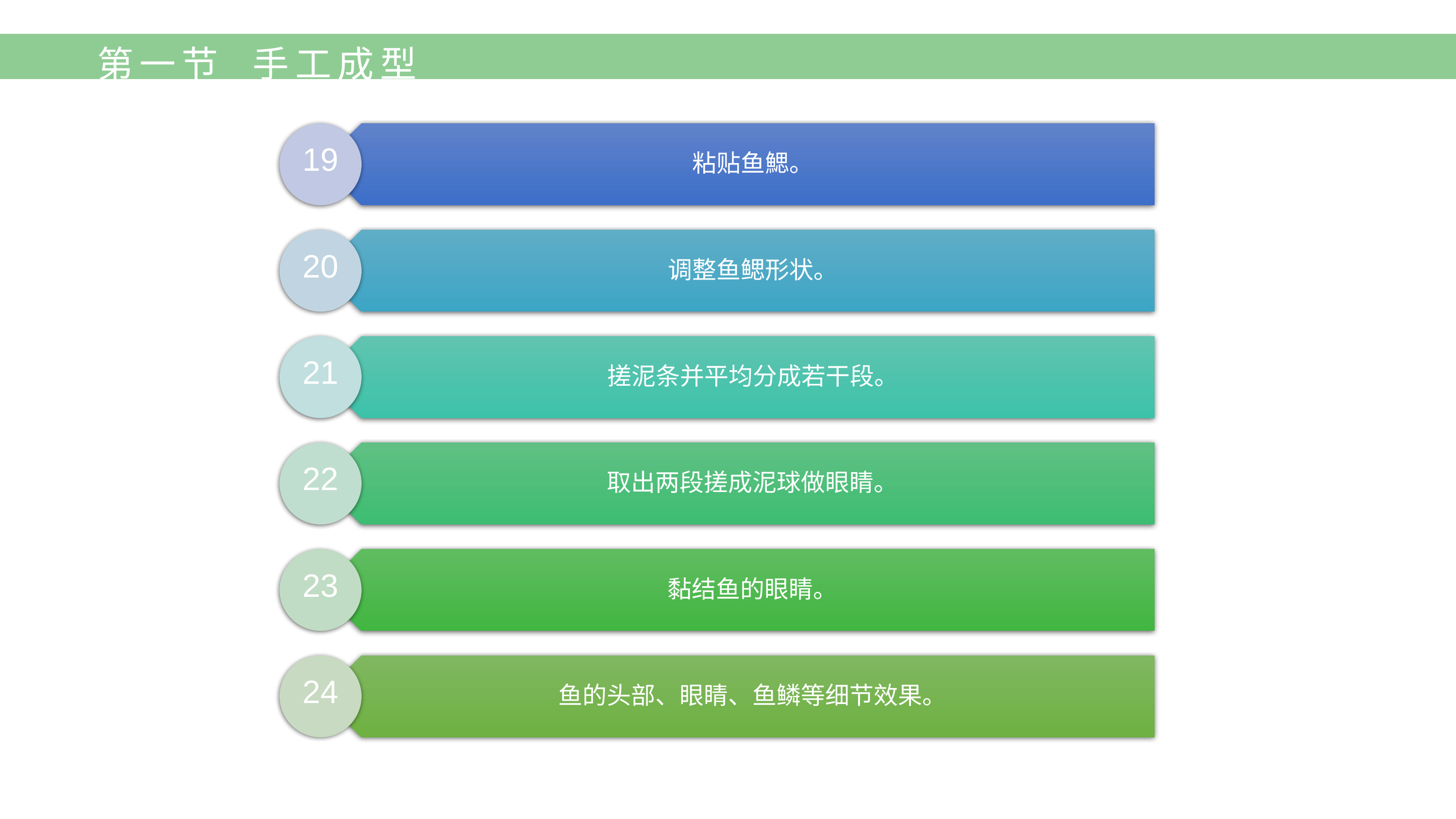

第一节  手工成型

粘贴鱼鰓。
19
调整鱼鳃形状。
20
搓泥条并平均分成若干段。
21
取出两段搓成泥球做眼睛。
22
黏结鱼的眼睛。
23
鱼的头部、眼睛、鱼鳞等细节效果。
24